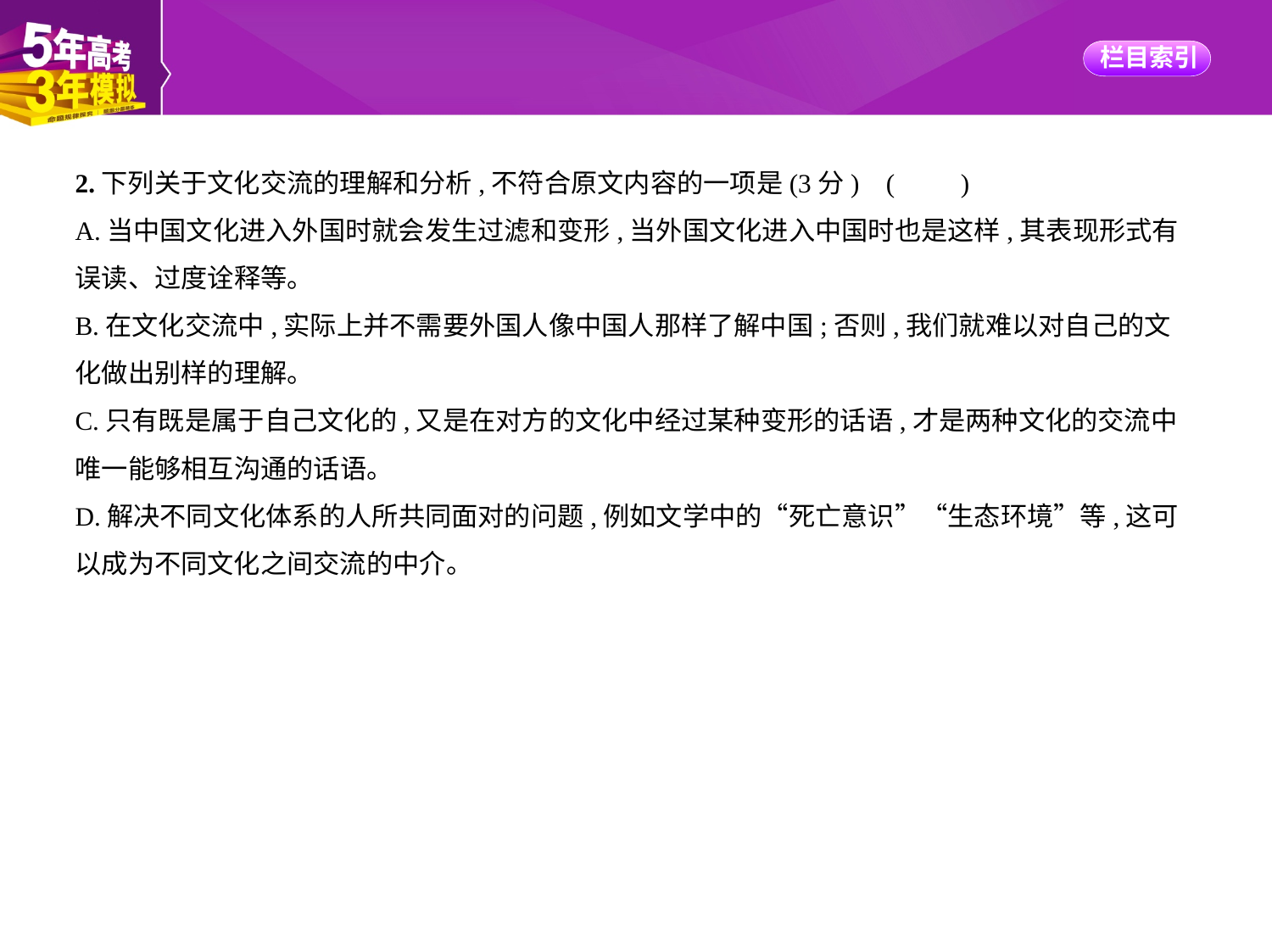

2.下列关于文化交流的理解和分析,不符合原文内容的一项是(3分) (　　)
A.当中国文化进入外国时就会发生过滤和变形,当外国文化进入中国时也是这样,其表现形式有
误读、过度诠释等。
B.在文化交流中,实际上并不需要外国人像中国人那样了解中国;否则,我们就难以对自己的文
化做出别样的理解。
C.只有既是属于自己文化的,又是在对方的文化中经过某种变形的话语,才是两种文化的交流中
唯一能够相互沟通的话语。
D.解决不同文化体系的人所共同面对的问题,例如文学中的“死亡意识”“生态环境”等,这可
以成为不同文化之间交流的中介。